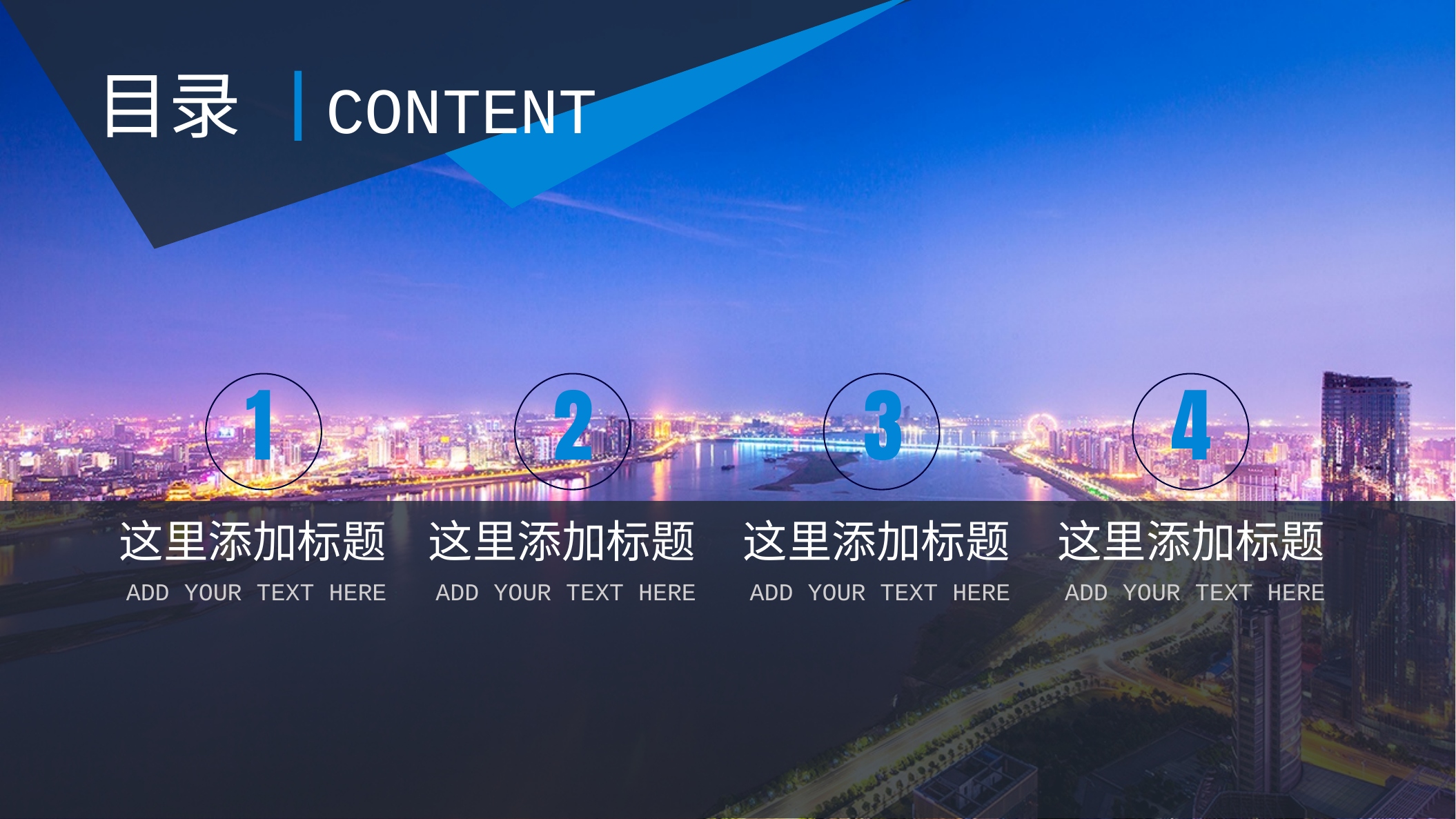

目录

CONTENT

1

2

3

4

这里添加标题
这里添加标题
这里添加标题
这里添加标题
ADD YOUR TEXT HERE
ADD YOUR TEXT HERE
ADD YOUR TEXT HERE
ADD YOUR TEXT HERE